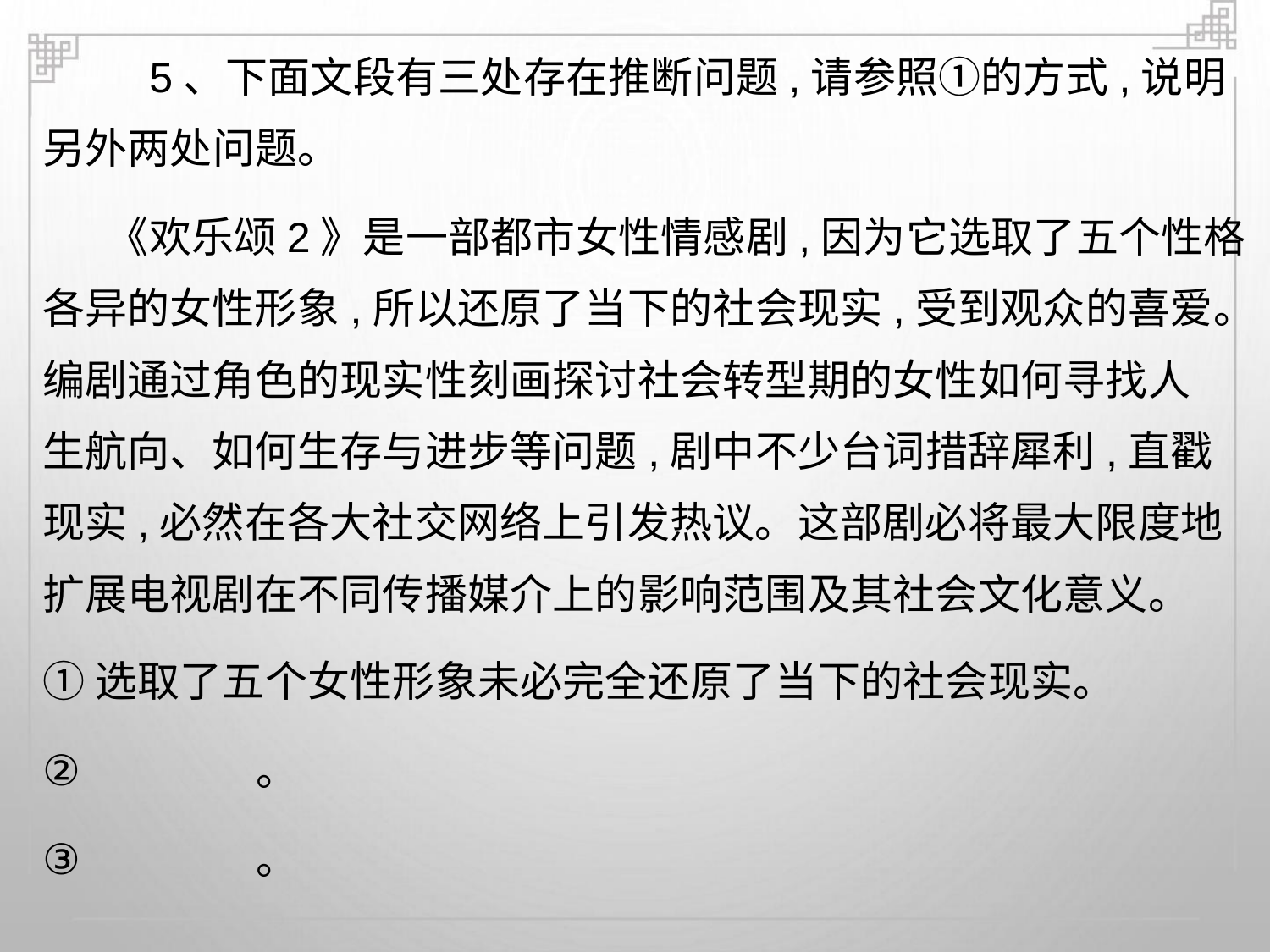

5、下面文段有三处存在推断问题,请参照①的方式,说明
另外两处问题。
《欢乐颂2》是一部都市女性情感剧,因为它选取了五个性格
各异的女性形象,所以还原了当下的社会现实,受到观众的喜爱。
编剧通过角色的现实性刻画探讨社会转型期的女性如何寻找人
生航向、如何生存与进步等问题,剧中不少台词措辞犀利,直戳
现实,必然在各大社交网络上引发热议。这部剧必将最大限度地
扩展电视剧在不同传播媒介上的影响范围及其社会文化意义。
①选取了五个女性形象未必完全还原了当下的社会现实。
②
③
。
。